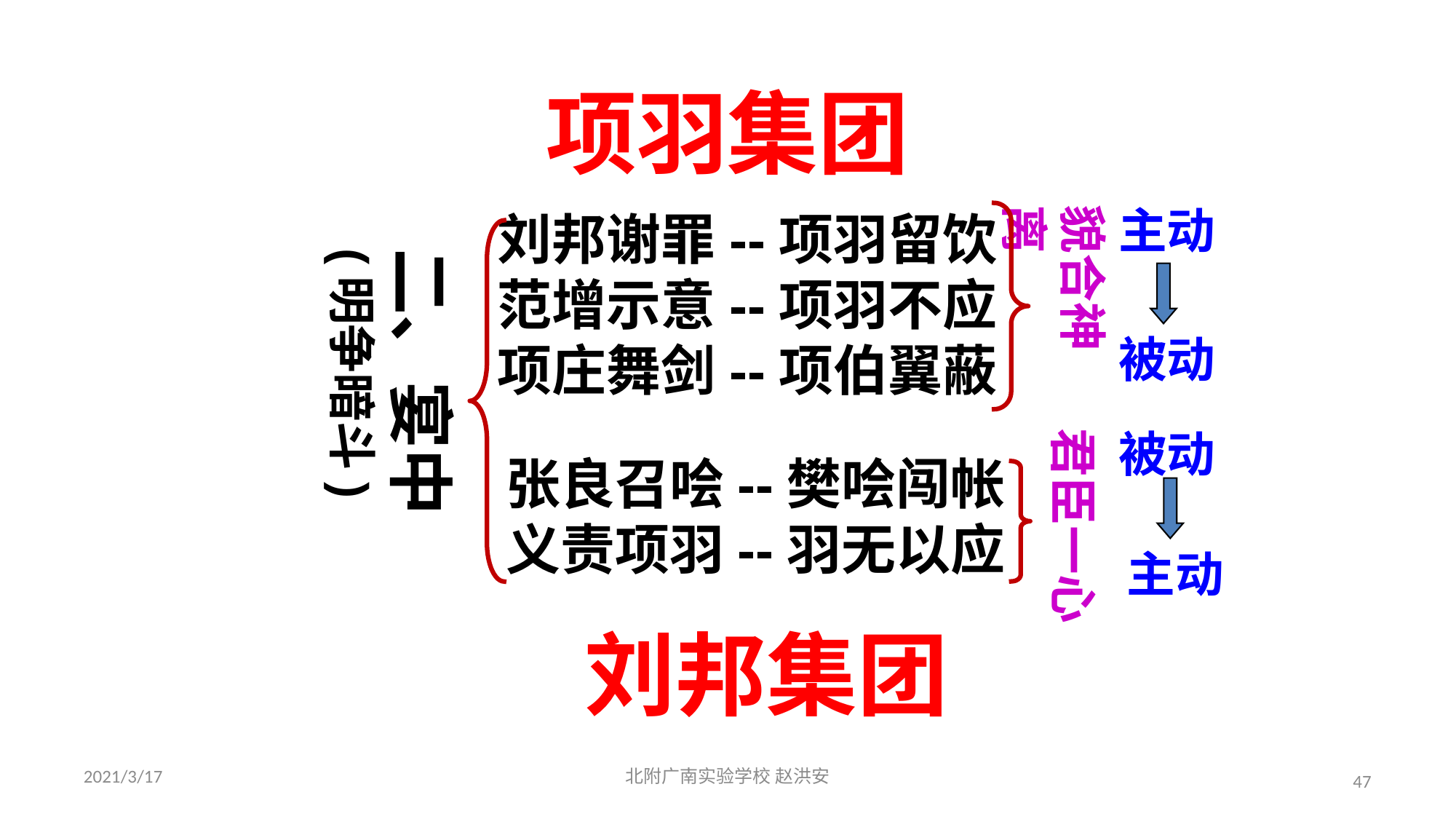

项羽集团
貌合神离
主动
刘邦谢罪--项羽留饮
范增示意--项羽不应
项庄舞剑--项伯翼蔽

二、宴中
(明争暗斗)

被动
君臣一心
被动
张良召哙--樊哙闯帐
义责项羽--羽无以应

主动
刘邦集团

2021/3/17
北附广南实验学校 赵洪安
47